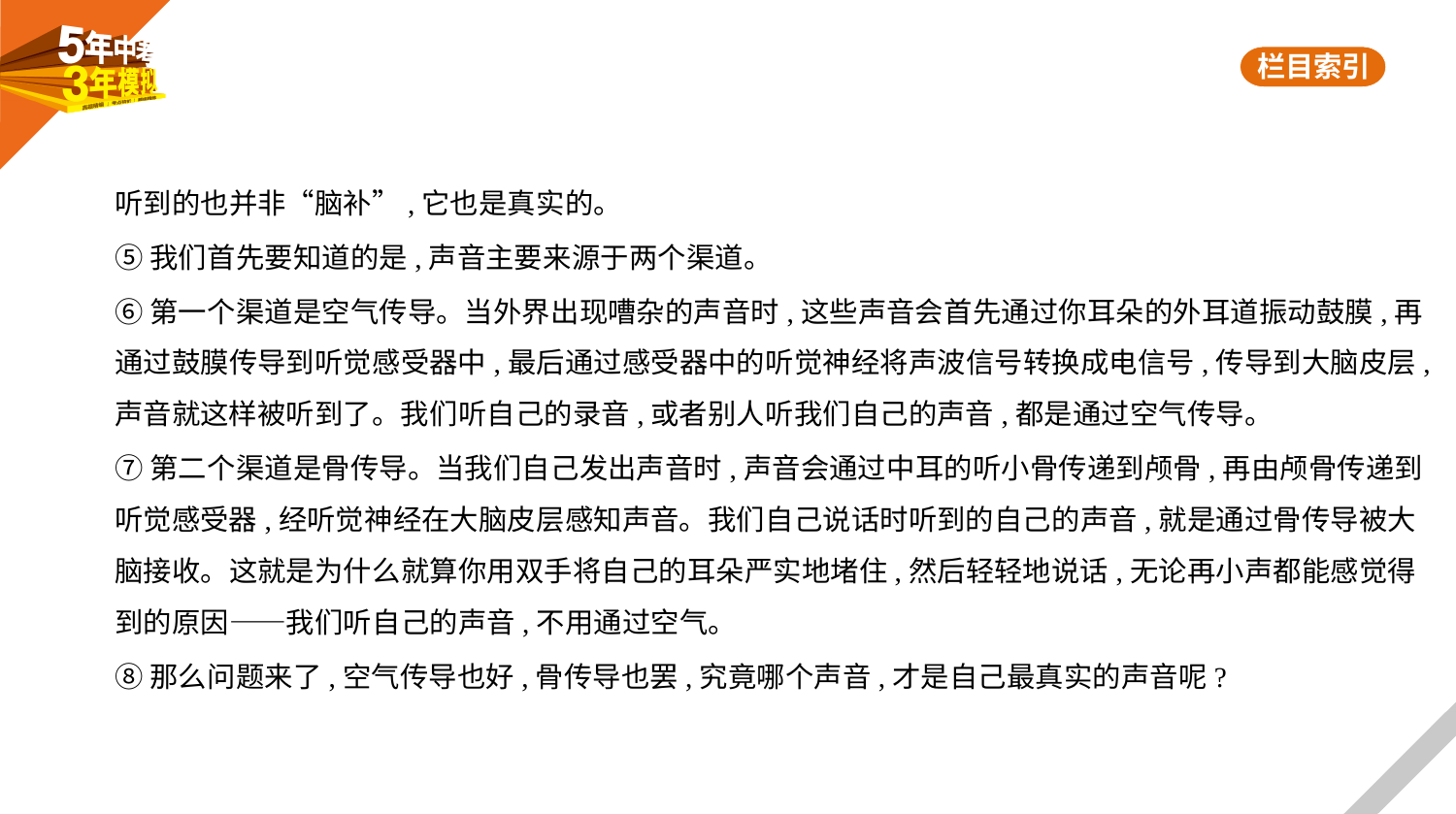

听到的也并非“脑补”,它也是真实的。
⑤我们首先要知道的是,声音主要来源于两个渠道。
⑥第一个渠道是空气传导。当外界出现嘈杂的声音时,这些声音会首先通过你耳朵的外耳道振动鼓膜,再
通过鼓膜传导到听觉感受器中,最后通过感受器中的听觉神经将声波信号转换成电信号,传导到大脑皮层,
声音就这样被听到了。我们听自己的录音,或者别人听我们自己的声音,都是通过空气传导。
⑦第二个渠道是骨传导。当我们自己发出声音时,声音会通过中耳的听小骨传递到颅骨,再由颅骨传递到
听觉感受器,经听觉神经在大脑皮层感知声音。我们自己说话时听到的自己的声音,就是通过骨传导被大
脑接收。这就是为什么就算你用双手将自己的耳朵严实地堵住,然后轻轻地说话,无论再小声都能感觉得
到的原因——我们听自己的声音,不用通过空气。
⑧那么问题来了,空气传导也好,骨传导也罢,究竟哪个声音,才是自己最真实的声音呢?